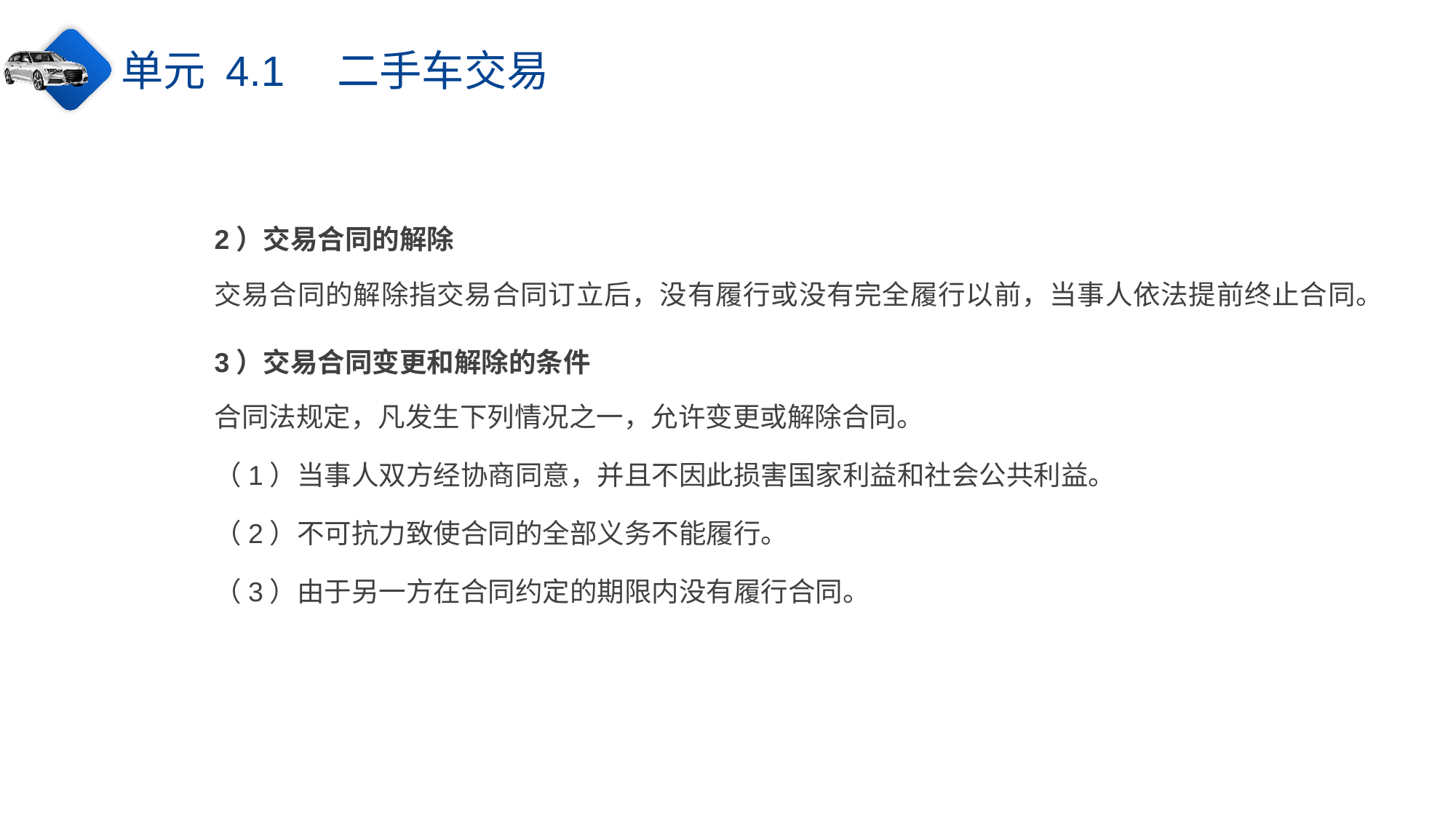

单元 4.1　二手车交易
2）交易合同的解除
交易合同的解除指交易合同订立后，没有履行或没有完全履行以前，当事人依法提前终止合同。
3）交易合同变更和解除的条件
合同法规定，凡发生下列情况之一，允许变更或解除合同。
（1）当事人双方经协商同意，并且不因此损害国家利益和社会公共利益。
（2）不可抗力致使合同的全部义务不能履行。
（3）由于另一方在合同约定的期限内没有履行合同。